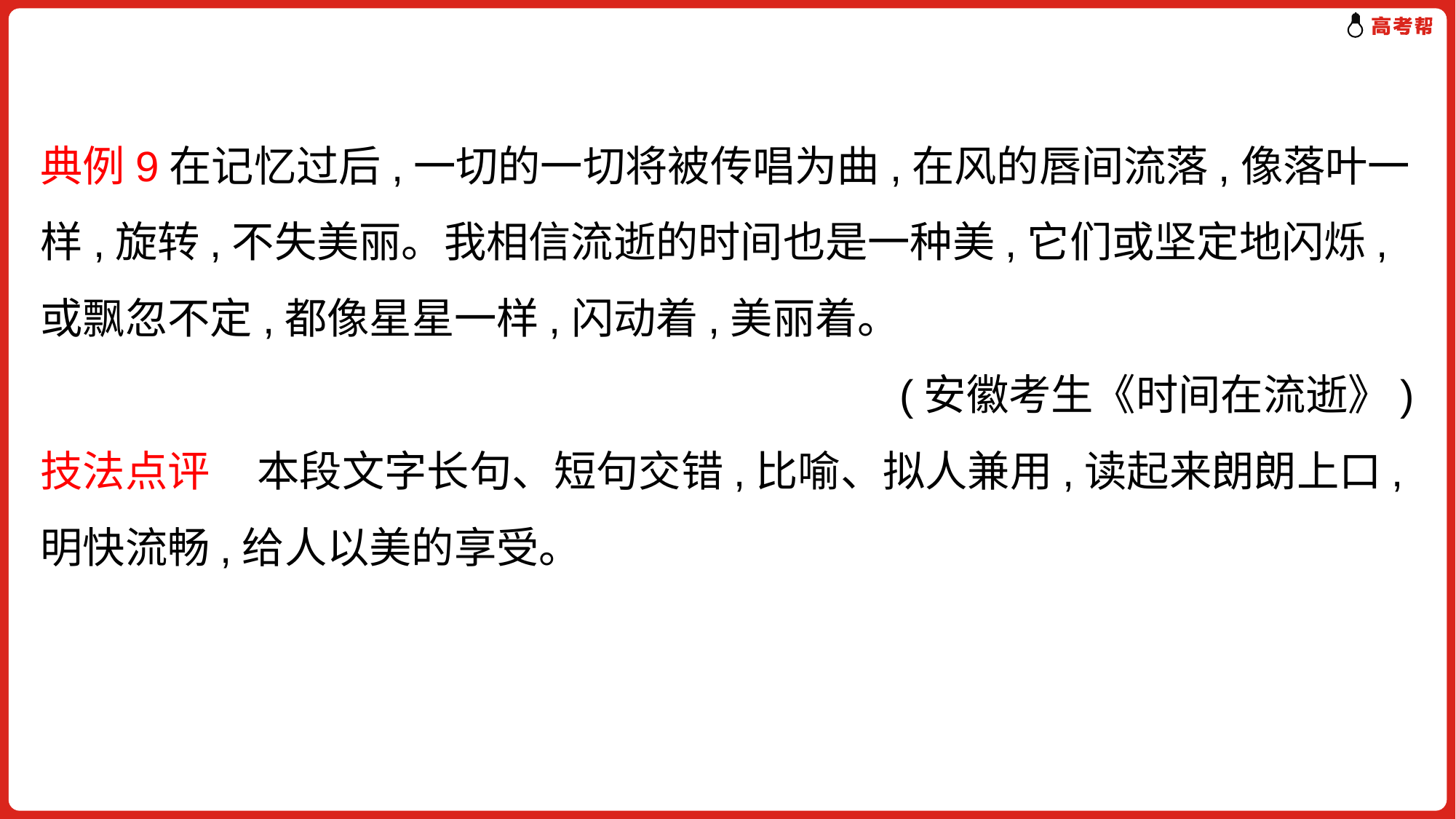

典例9在记忆过后,一切的一切将被传唱为曲,在风的唇间流落,像落叶一样,旋转,不失美丽。我相信流逝的时间也是一种美,它们或坚定地闪烁,或飘忽不定,都像星星一样,闪动着,美丽着。
(安徽考生《时间在流逝》)
技法点评     本段文字长句、短句交错,比喻、拟人兼用,读起来朗朗上口,明快流畅,给人以美的享受。